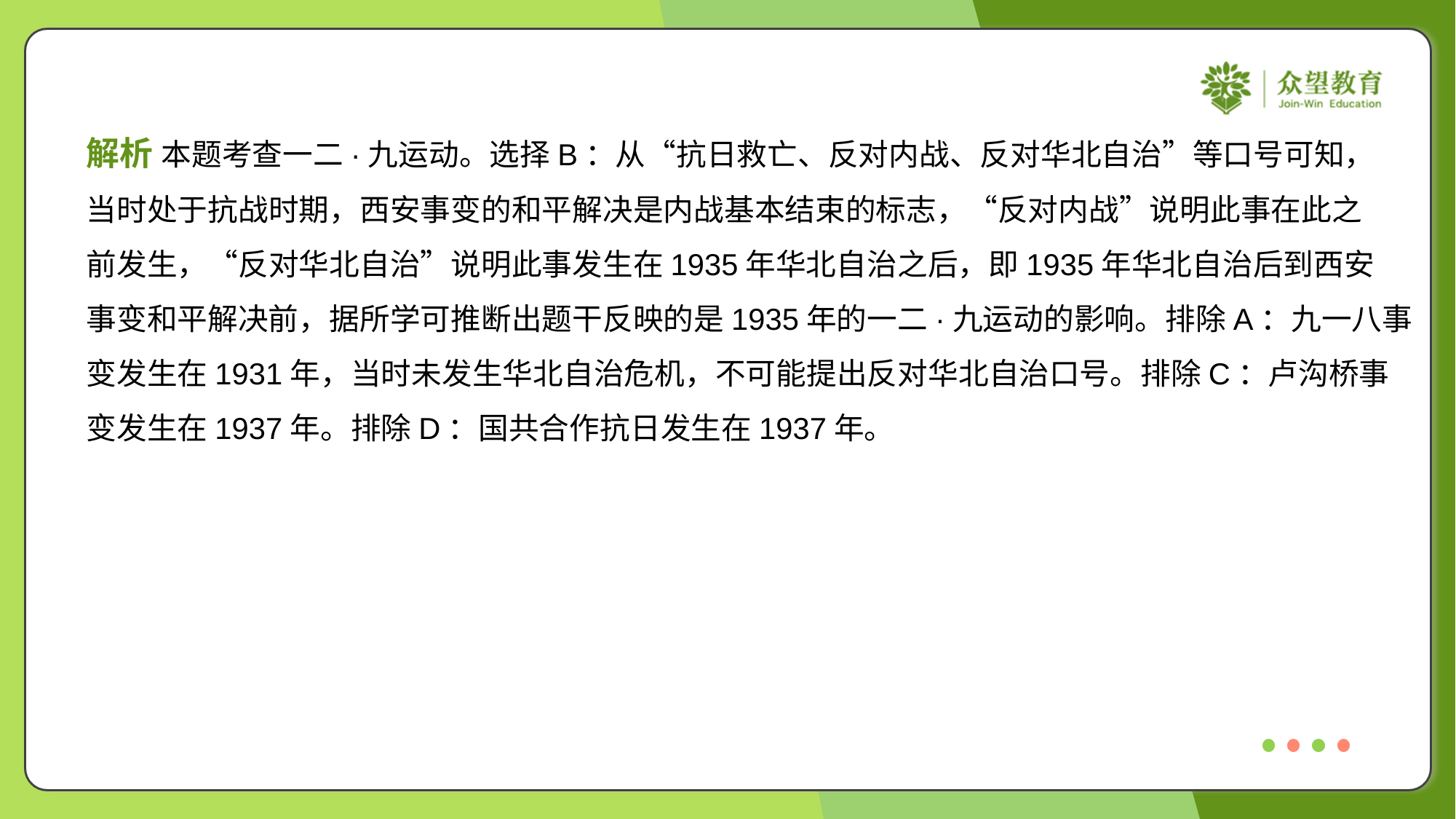

解析 本题考查一二·九运动。选择B：从“抗日救亡、反对内战、反对华北自治”等口号可知，
当时处于抗战时期，西安事变的和平解决是内战基本结束的标志，“反对内战”说明此事在此之
前发生，“反对华北自治”说明此事发生在1935年华北自治之后，即1935年华北自治后到西安
事变和平解决前，据所学可推断出题干反映的是1935年的一二·九运动的影响。排除A：九一八事
变发生在1931年，当时未发生华北自治危机，不可能提出反对华北自治口号。排除C：卢沟桥事
变发生在1937年。排除D：国共合作抗日发生在1937年。